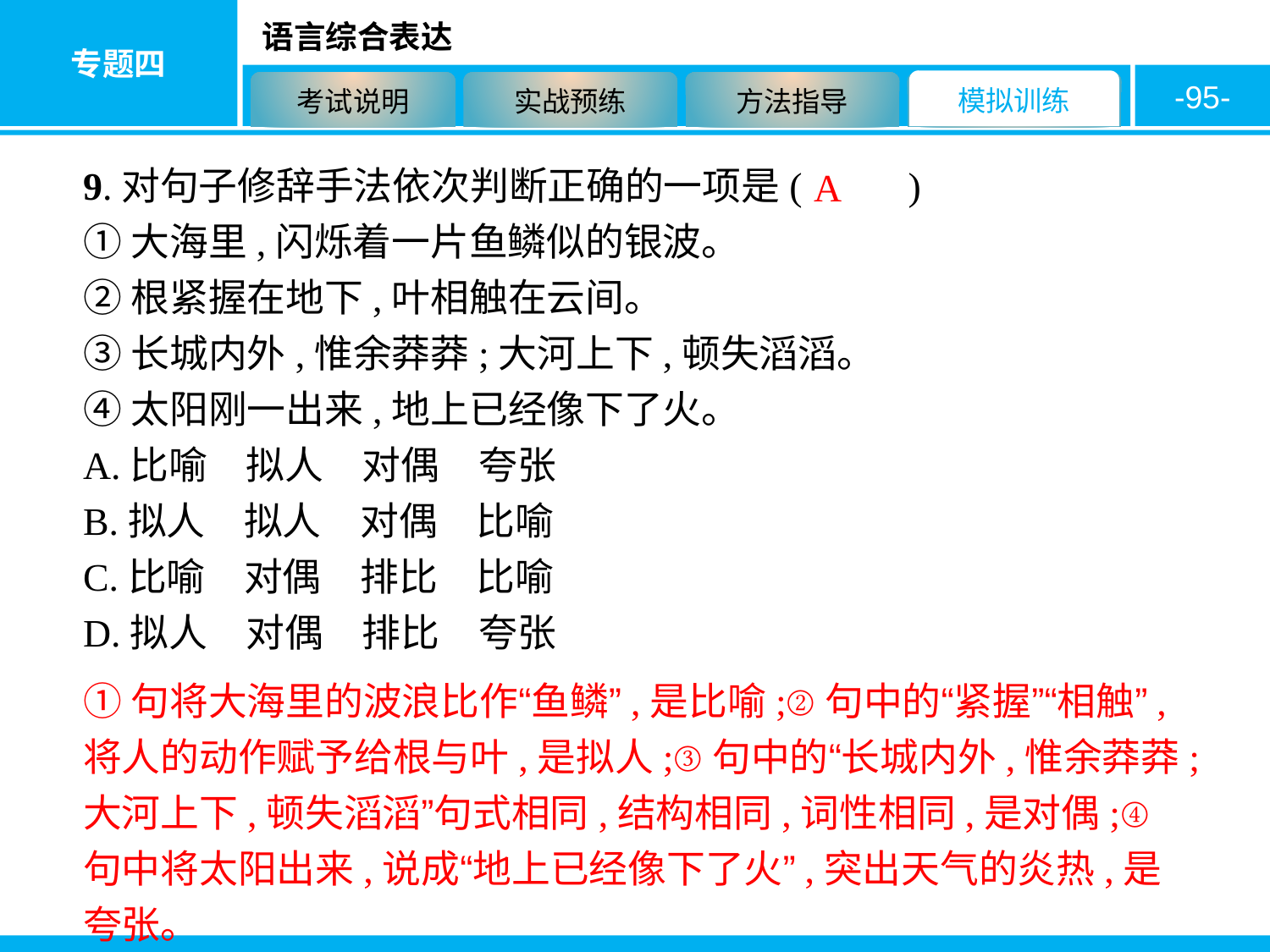

-95-
9.对句子修辞手法依次判断正确的一项是( 　　)
①大海里,闪烁着一片鱼鳞似的银波。
②根紧握在地下,叶相触在云间。
③长城内外,惟余莽莽;大河上下,顿失滔滔。
④太阳刚一出来,地上已经像下了火。
A.比喻　拟人　对偶　夸张
B.拟人　拟人　对偶　比喻
C.比喻　对偶　排比　比喻
D.拟人　对偶　排比　夸张
A
①句将大海里的波浪比作“鱼鳞”,是比喻;②句中的“紧握”“相触”,将人的动作赋予给根与叶,是拟人;③句中的“长城内外,惟余莽莽;大河上下,顿失滔滔”句式相同,结构相同,词性相同,是对偶;④句中将太阳出来,说成“地上已经像下了火”,突出天气的炎热,是夸张。